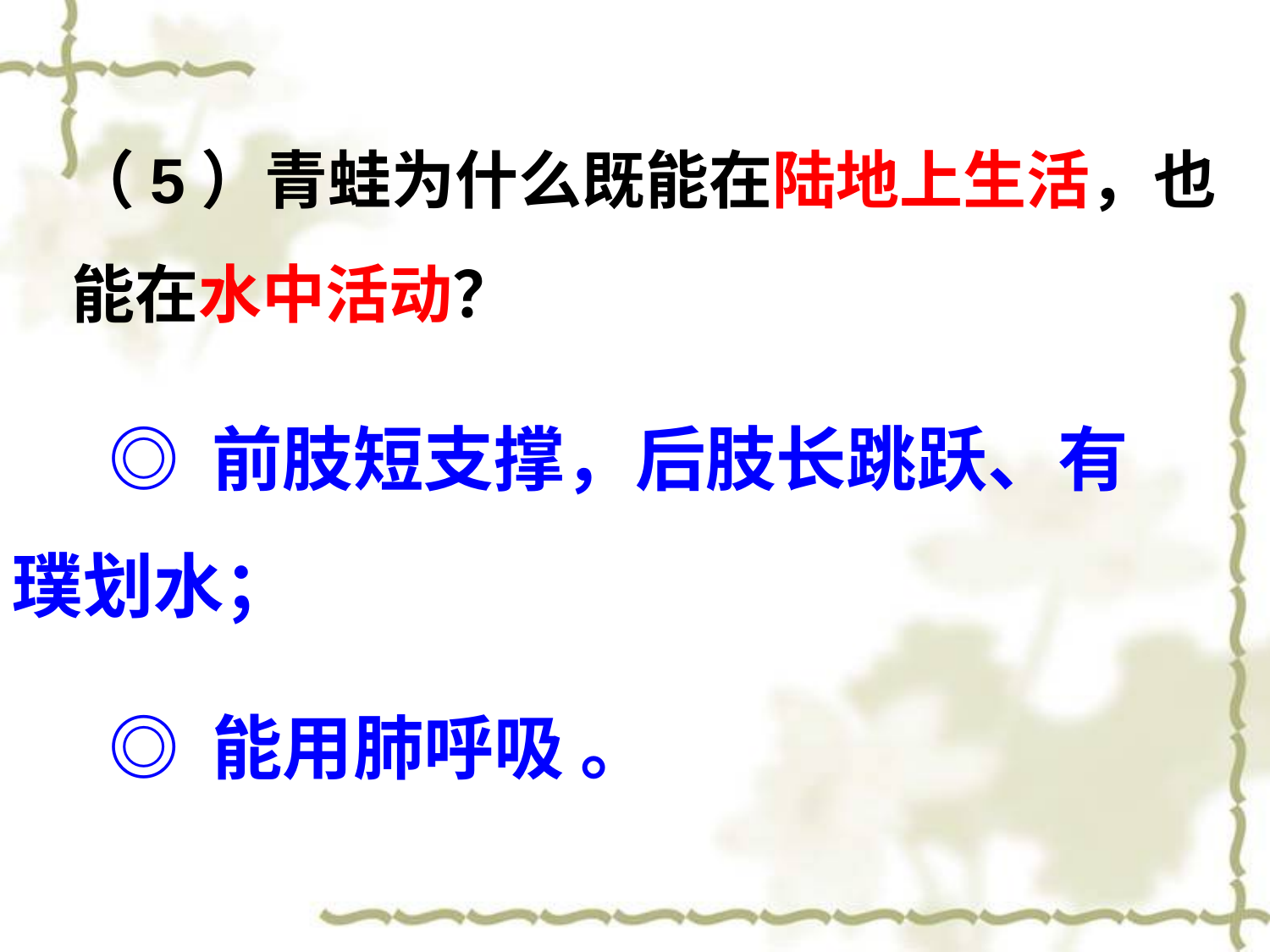

（5）青蛙为什么既能在陆地上生活，也能在水中活动？
      ◎ 前肢短支撑，后肢长跳跃、有璞划水；
      ◎ 能用肺呼吸 。